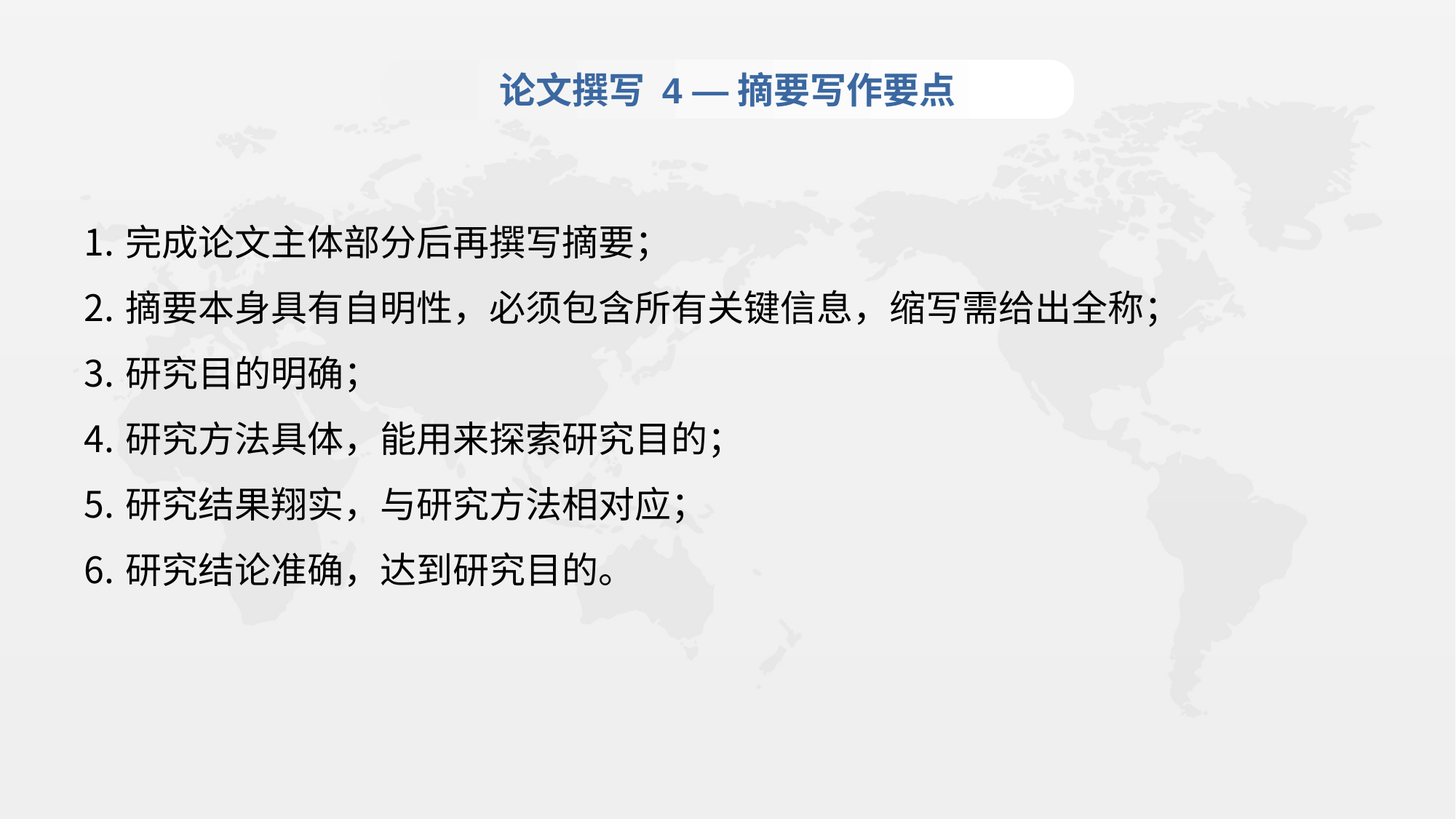

论文撰写 4 —摘要写作要点
完成论文主体部分后再撰写摘要；
摘要本身具有自明性，必须包含所有关键信息，缩写需给出全称；
研究目的明确；
研究方法具体，能用来探索研究目的；
研究结果翔实，与研究方法相对应；
研究结论准确，达到研究目的。